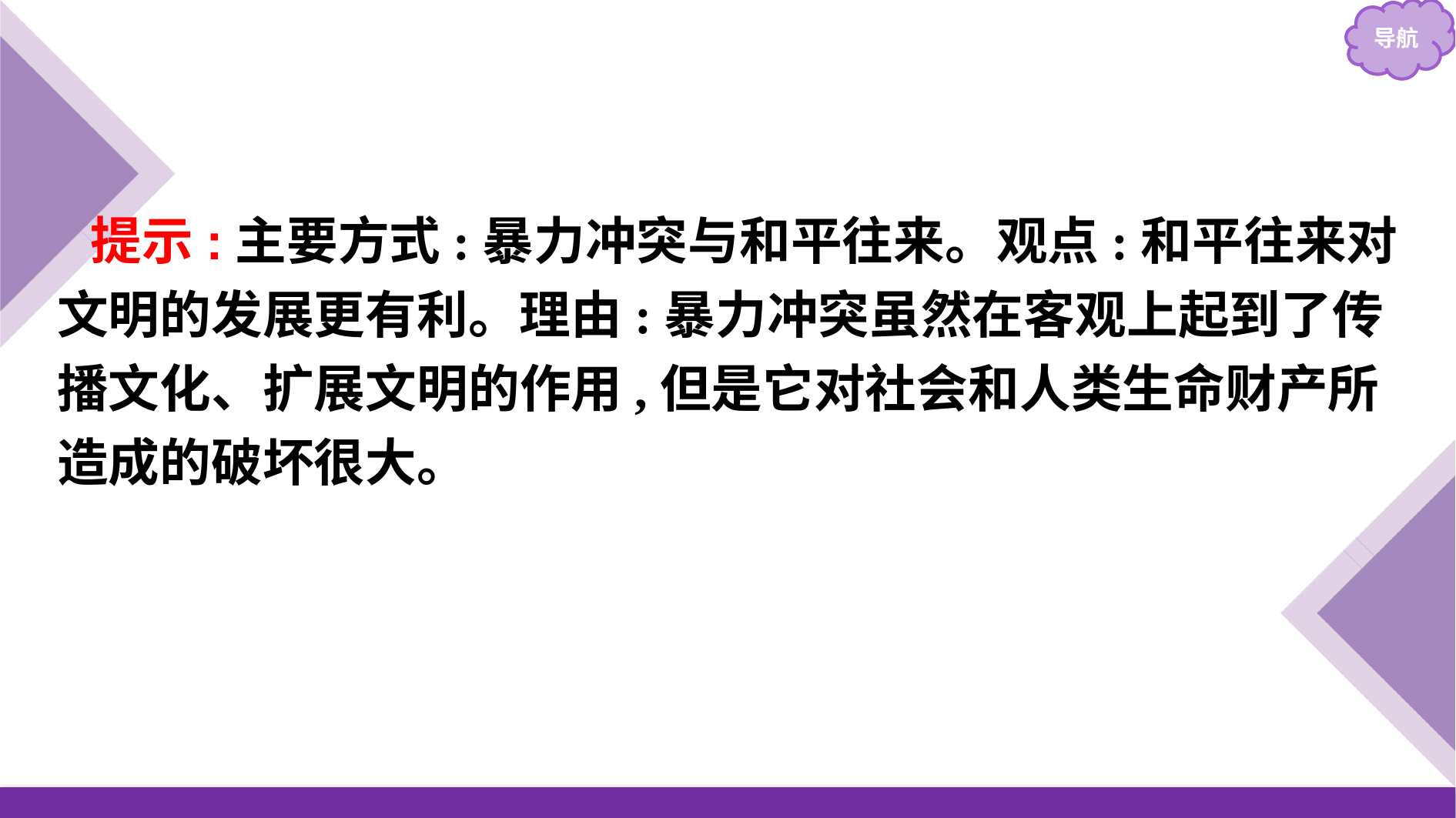

提示:主要方式:暴力冲突与和平往来。观点:和平往来对文明的发展更有利。理由:暴力冲突虽然在客观上起到了传播文化、扩展文明的作用,但是它对社会和人类生命财产所造成的破坏很大。